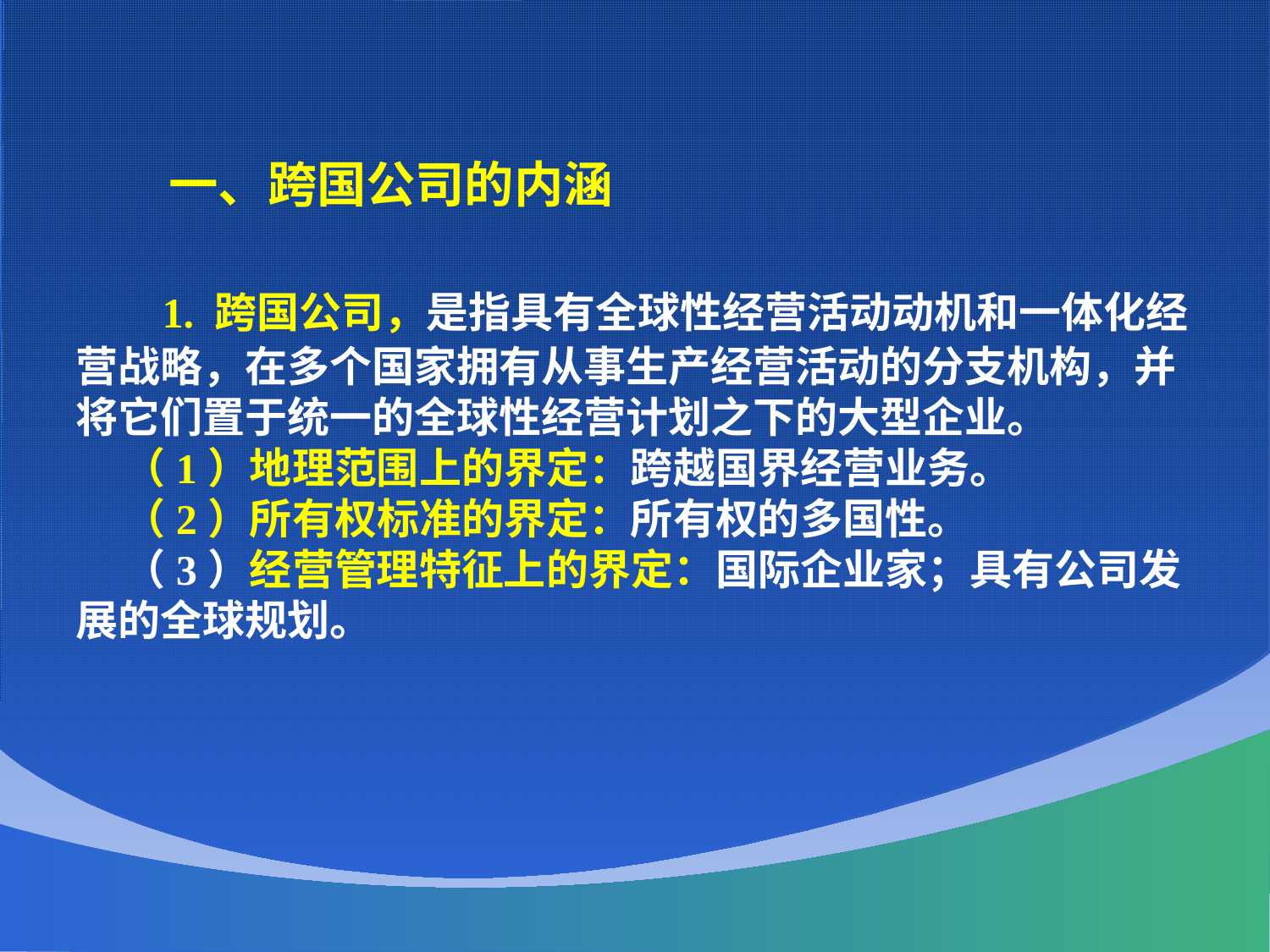

一、跨国公司的内涵

   1. 跨国公司，是指具有全球性经营活动动机和一体化经营战略，在多个国家拥有从事生产经营活动的分支机构，并将它们置于统一的全球性经营计划之下的大型企业。
（1）地理范围上的界定：跨越国界经营业务。
（2）所有权标准的界定：所有权的多国性。
（3）经营管理特征上的界定：国际企业家；具有公司发展的全球规划。